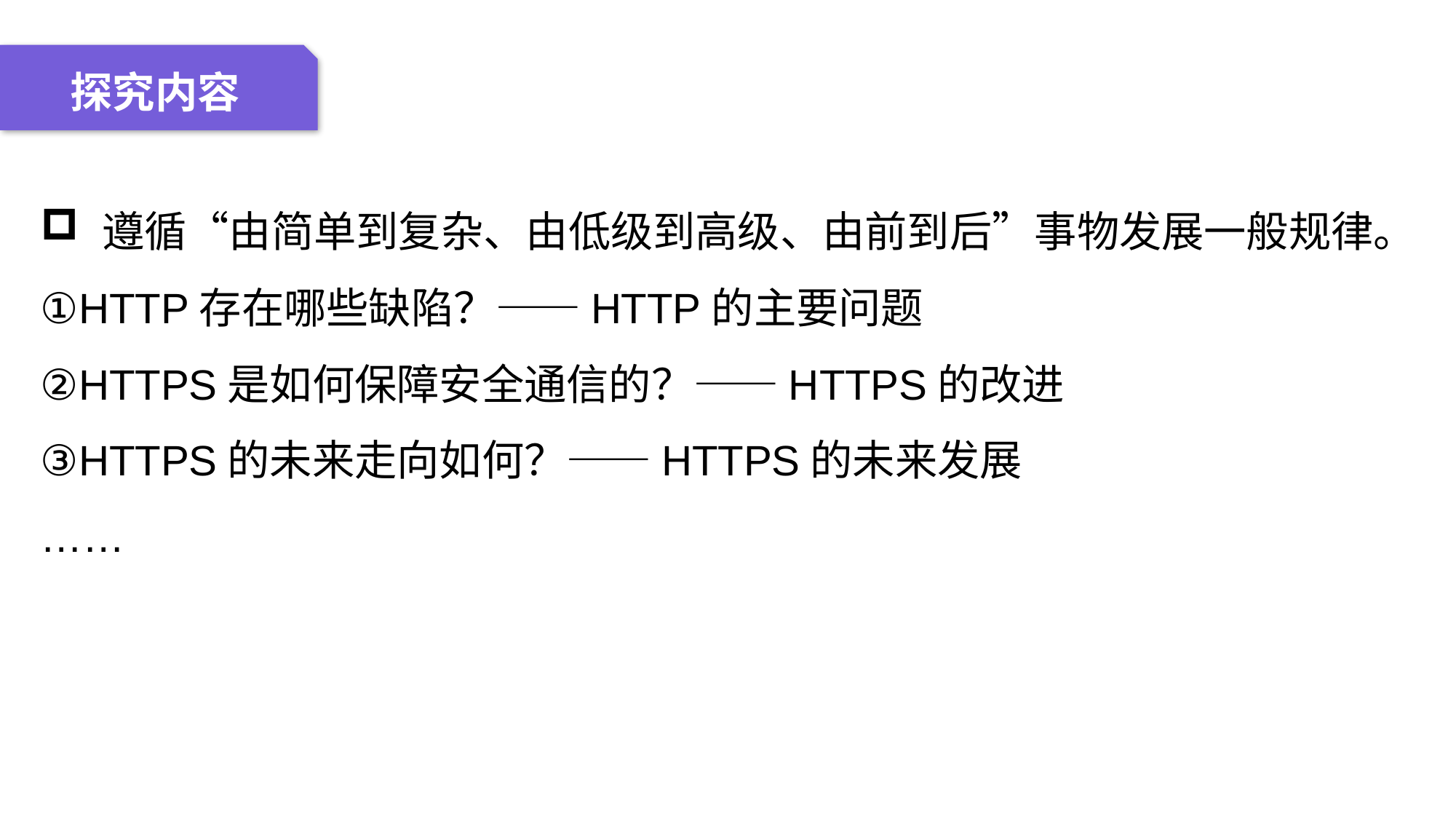

04 名词解释
01 准备过程
02 整体结构
03 重点说明
探究内容
遵循“由简单到复杂、由低级到高级、由前到后”事物发展一般规律。
①HTTP存在哪些缺陷？——HTTP的主要问题
②HTTPS是如何保障安全通信的？——HTTPS的改进
③HTTPS的未来走向如何？——HTTPS的未来发展
……